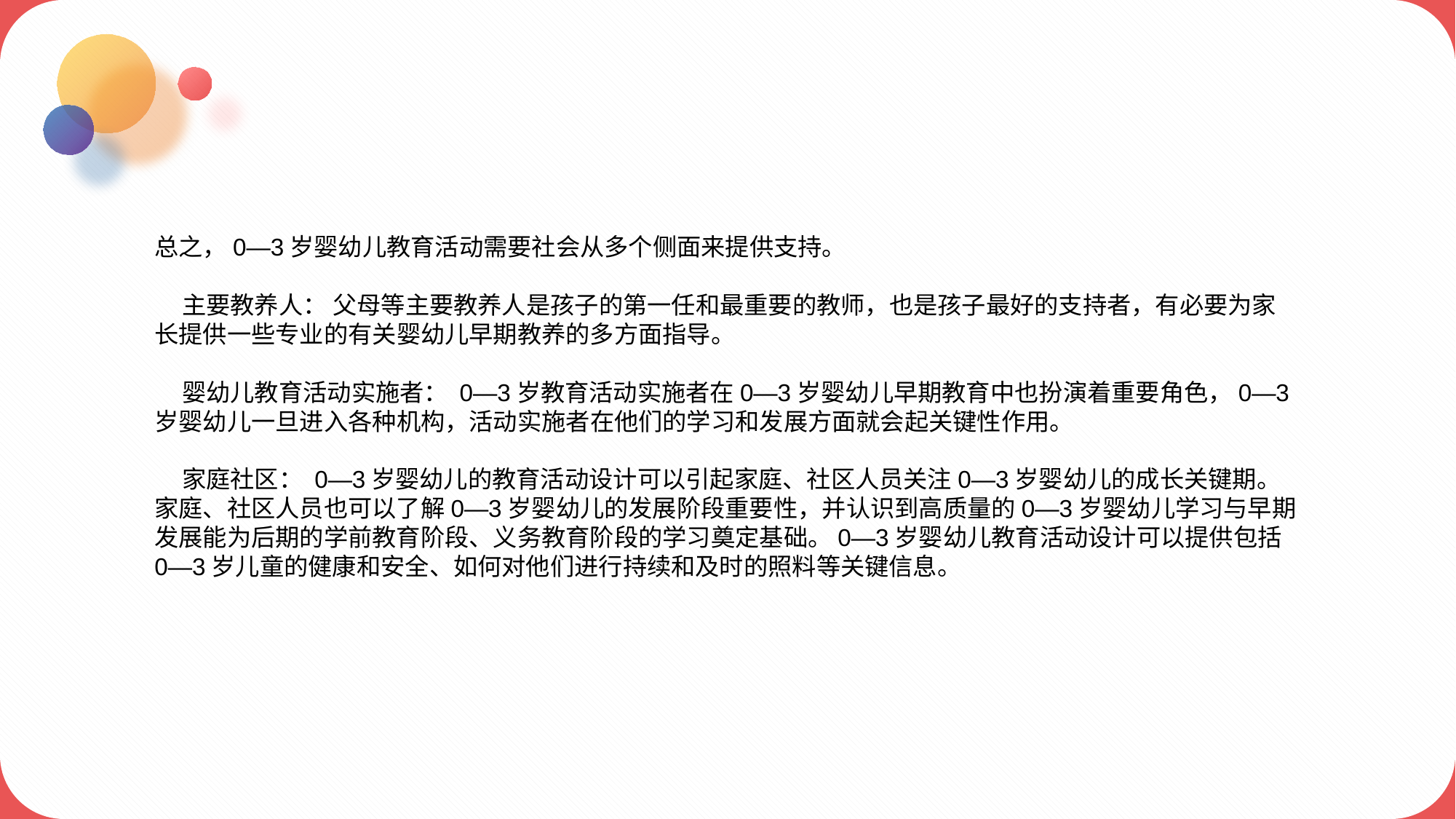

总之，0—3岁婴幼儿教育活动需要社会从多个侧面来提供支持。

    主要教养人： 父母等主要教养人是孩子的第一任和最重要的教师，也是孩子最好的支持者，有必要为家长提供一些专业的有关婴幼儿早期教养的多方面指导。

    婴幼儿教育活动实施者： 0—3岁教育活动实施者在0—3岁婴幼儿早期教育中也扮演着重要角色，0—3岁婴幼儿一旦进入各种机构，活动实施者在他们的学习和发展方面就会起关键性作用。

    家庭社区： 0—3岁婴幼儿的教育活动设计可以引起家庭、社区人员关注0—3岁婴幼儿的成长关键期。家庭、社区人员也可以了解0—3岁婴幼儿的发展阶段重要性，并认识到高质量的0—3岁婴幼儿学习与早期发展能为后期的学前教育阶段、义务教育阶段的学习奠定基础。0—3岁婴幼儿教育活动设计可以提供包括0—3岁儿童的健康和安全、如何对他们进行持续和及时的照料等关键信息。